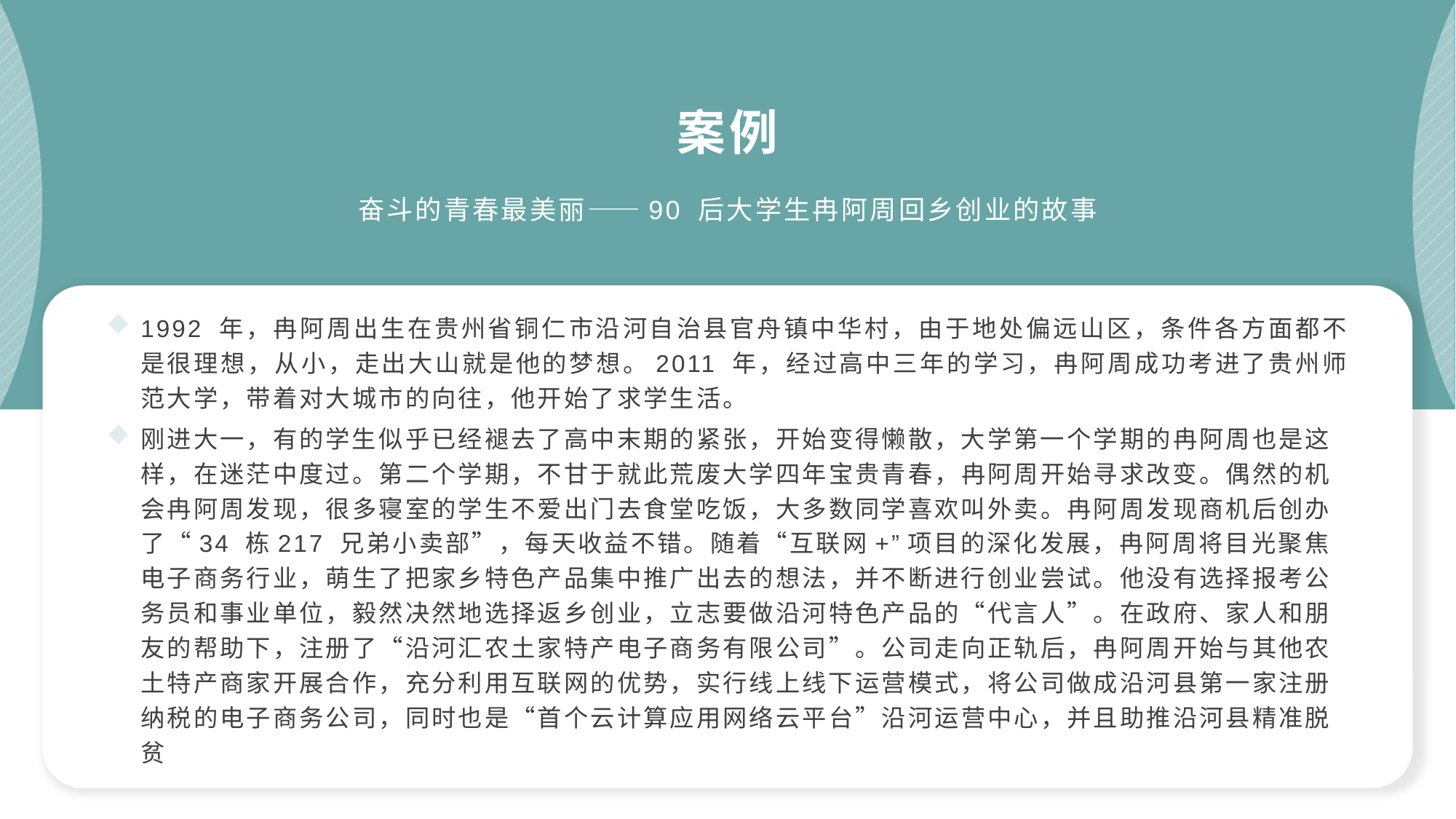

案例
奋斗的青春最美丽——90 后大学生冉阿周回乡创业的故事

1992 年，冉阿周出生在贵州省铜仁市沿河自治县官舟镇中华村，由于地处偏远山区，条件各方面都不是很理想，从小，走出大山就是他的梦想。2011 年，经过高中三年的学习，冉阿周成功考进了贵州师范大学，带着对大城市的向往，他开始了求学生活。
刚进大一，有的学生似乎已经褪去了高中末期的紧张，开始变得懒散，大学第一个学期的冉阿周也是这样，在迷茫中度过。第二个学期，不甘于就此荒废大学四年宝贵青春，冉阿周开始寻求改变。偶然的机会冉阿周发现，很多寝室的学生不爱出门去食堂吃饭，大多数同学喜欢叫外卖。冉阿周发现商机后创办了“34 栋217 兄弟小卖部”，每天收益不错。随着“互联网+”项目的深化发展，冉阿周将目光聚焦电子商务行业，萌生了把家乡特色产品集中推广出去的想法，并不断进行创业尝试。他没有选择报考公务员和事业单位，毅然决然地选择返乡创业，立志要做沿河特色产品的“代言人”。在政府、家人和朋友的帮助下，注册了“沿河汇农土家特产电子商务有限公司”。公司走向正轨后，冉阿周开始与其他农土特产商家开展合作，充分利用互联网的优势，实行线上线下运营模式，将公司做成沿河县第一家注册纳税的电子商务公司，同时也是“首个云计算应用网络云平台”沿河运营中心，并且助推沿河县精准脱贫